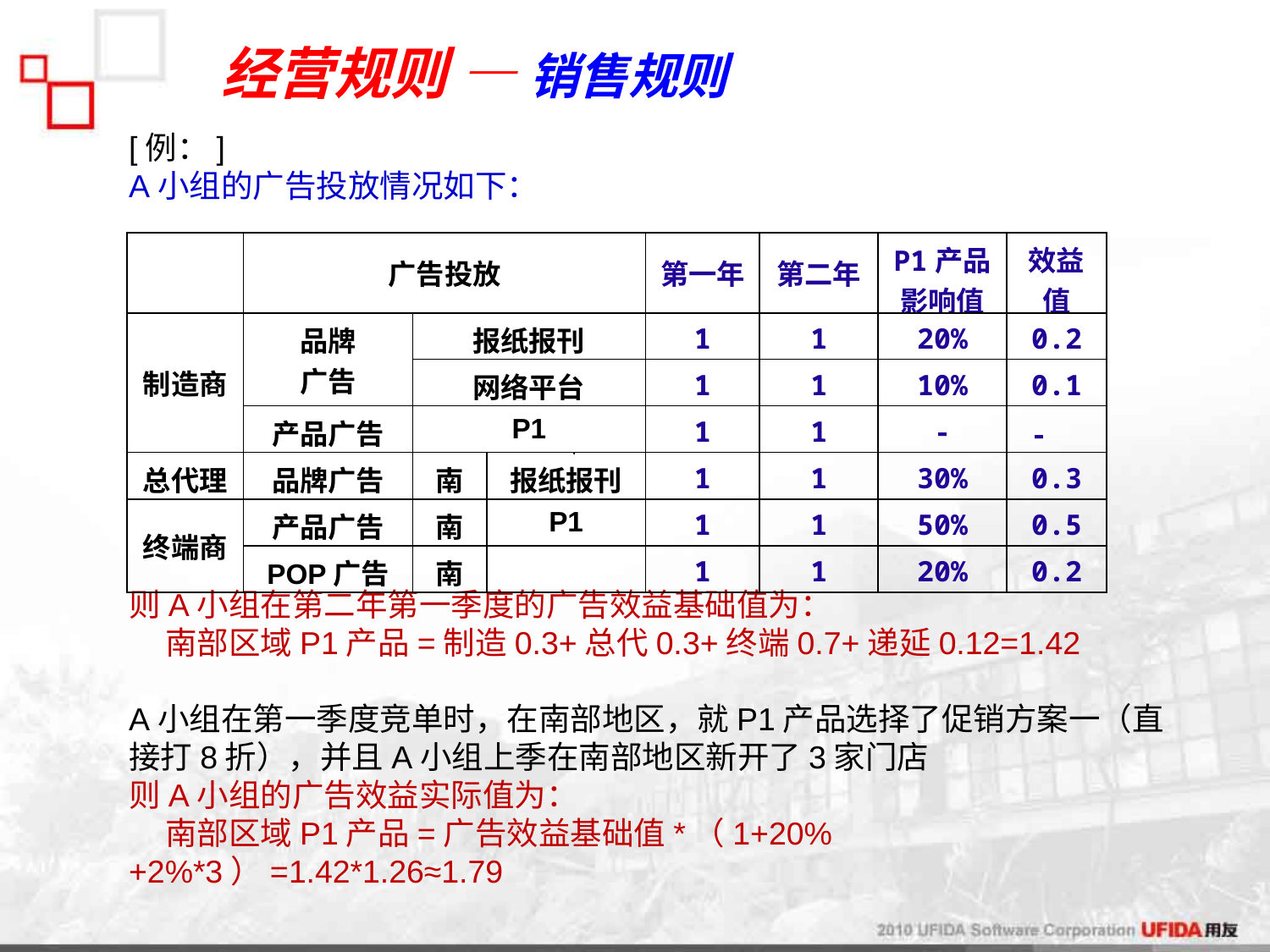

经营规则 — 销售规则
[例：]
A小组的广告投放情况如下：

则A小组在第二年第一季度的广告效益基础值为：
    南部区域P1产品=制造0.3+总代0.3+终端0.7+递延0.12=1.42

A小组在第一季度竞单时，在南部地区，就P1产品选择了促销方案一（直接打8折），并且A小组上季在南部地区新开了3家门店
则A小组的广告效益实际值为：
    南部区域P1产品=广告效益基础值*（1+20%+2%*3）=1.42*1.26≈1.79
|  | 广告投放 |  |  | 第一年 | 第二年 | P1产品影响值 | 效益值 |
| --- | --- | --- | --- | --- | --- | --- | --- |
| 制造商 | 品牌 广告 | 报纸报刊 |  | 1 | 1 | 20% | 0.2 |
|  |  | 网络平台 |  | 1 | 1 | 10% | 0.1 |
|  | 产品广告 | P1 |  | 1 | 1 | - | - |
| 总代理 | 品牌广告 | 南 | 报纸报刊 | 1 | 1 | 30% | 0.3 |
| 终端商 | 产品广告 | 南 | P1 | 1 | 1 | 50% | 0.5 |
|  | POP广告 | 南 |  | 1 | 1 | 20% | 0.2 |